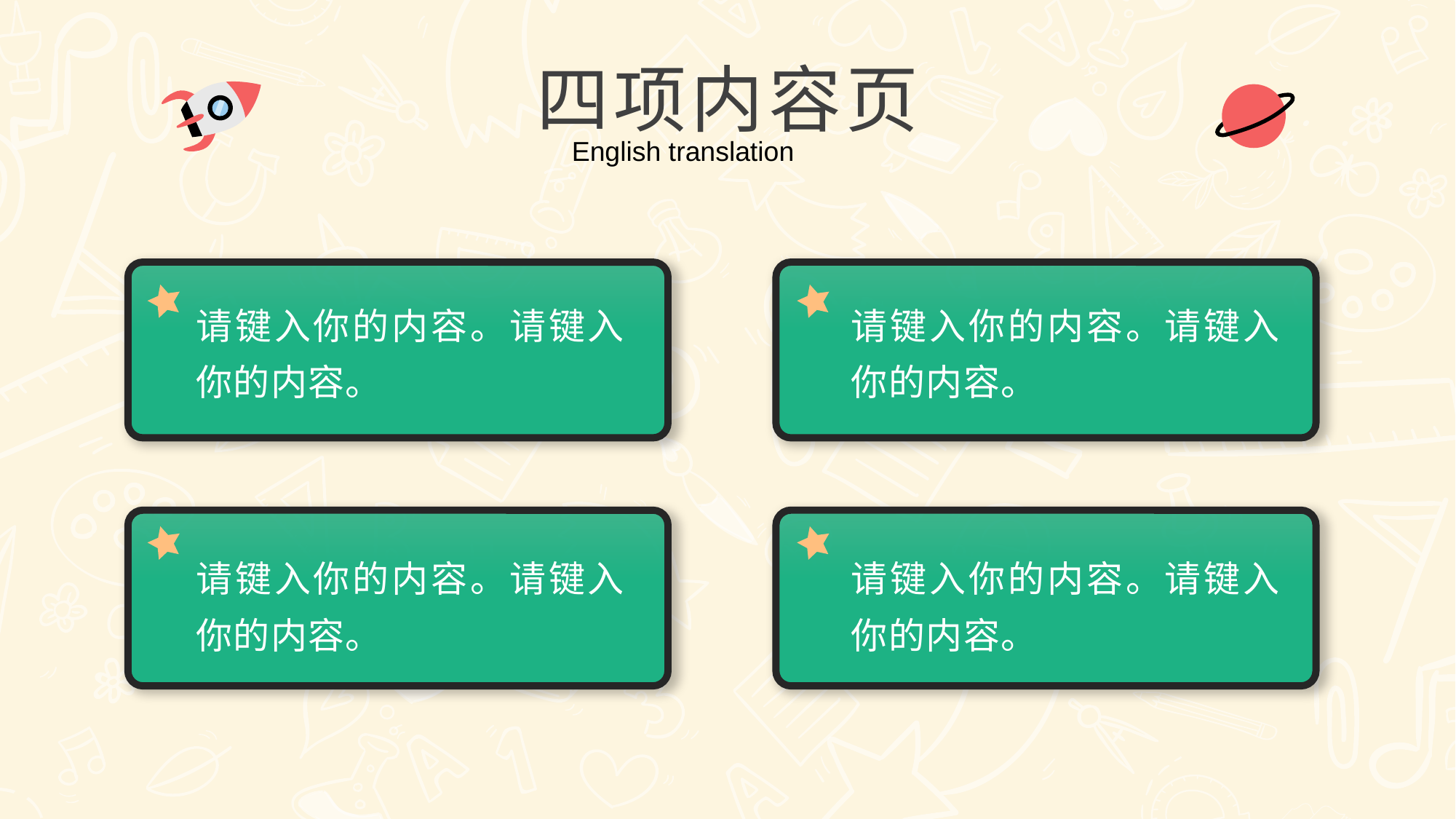

四项内容页
English translation

请键入你的内容。请键入你的内容。

请键入你的内容。请键入你的内容。

请键入你的内容。请键入你的内容。
请键入你的内容。请键入你的内容。